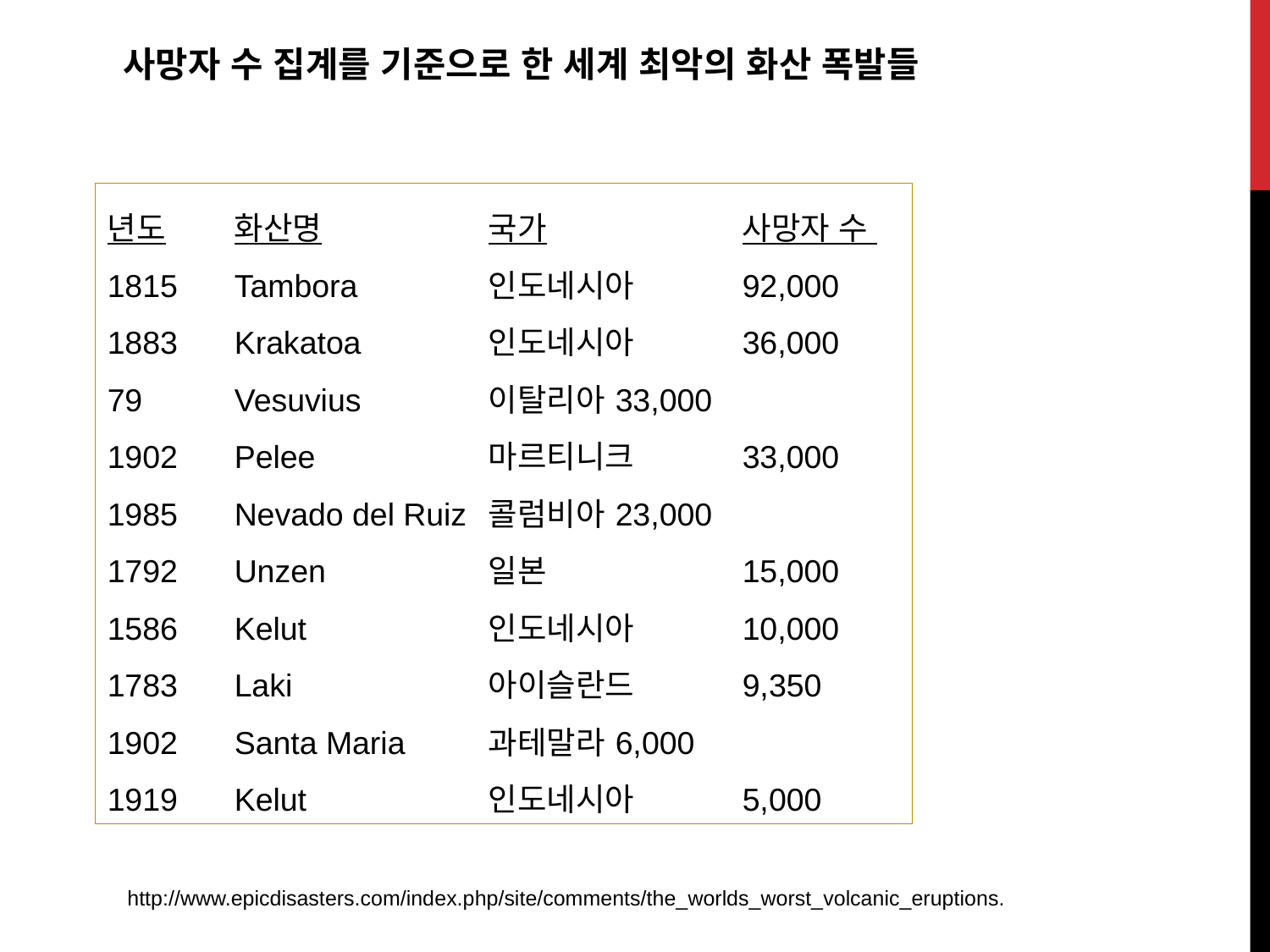

사망자 수 집계를 기준으로 한 세계 최악의 화산 폭발들
년도	화산명		국가 		사망자 수
1815 	Tambora 	인도네시아 	92,000
1883 	Krakatoa 	인도네시아 	36,000
79 	Vesuvius 	이탈리아 	33,000
1902 	Pelee 		마르티니크 	33,000
1985 	Nevado del Ruiz 	콜럼비아 	23,000
1792 	Unzen 		일본 		15,000
1586 	Kelut 		인도네시아 	10,000
1783 	Laki 		아이슬란드 	9,350
1902 	Santa Maria 	과테말라 	6,000
1919 	Kelut 		인도네시아 	5,000
http://www.epicdisasters.com/index.php/site/comments/the_worlds_worst_volcanic_eruptions.